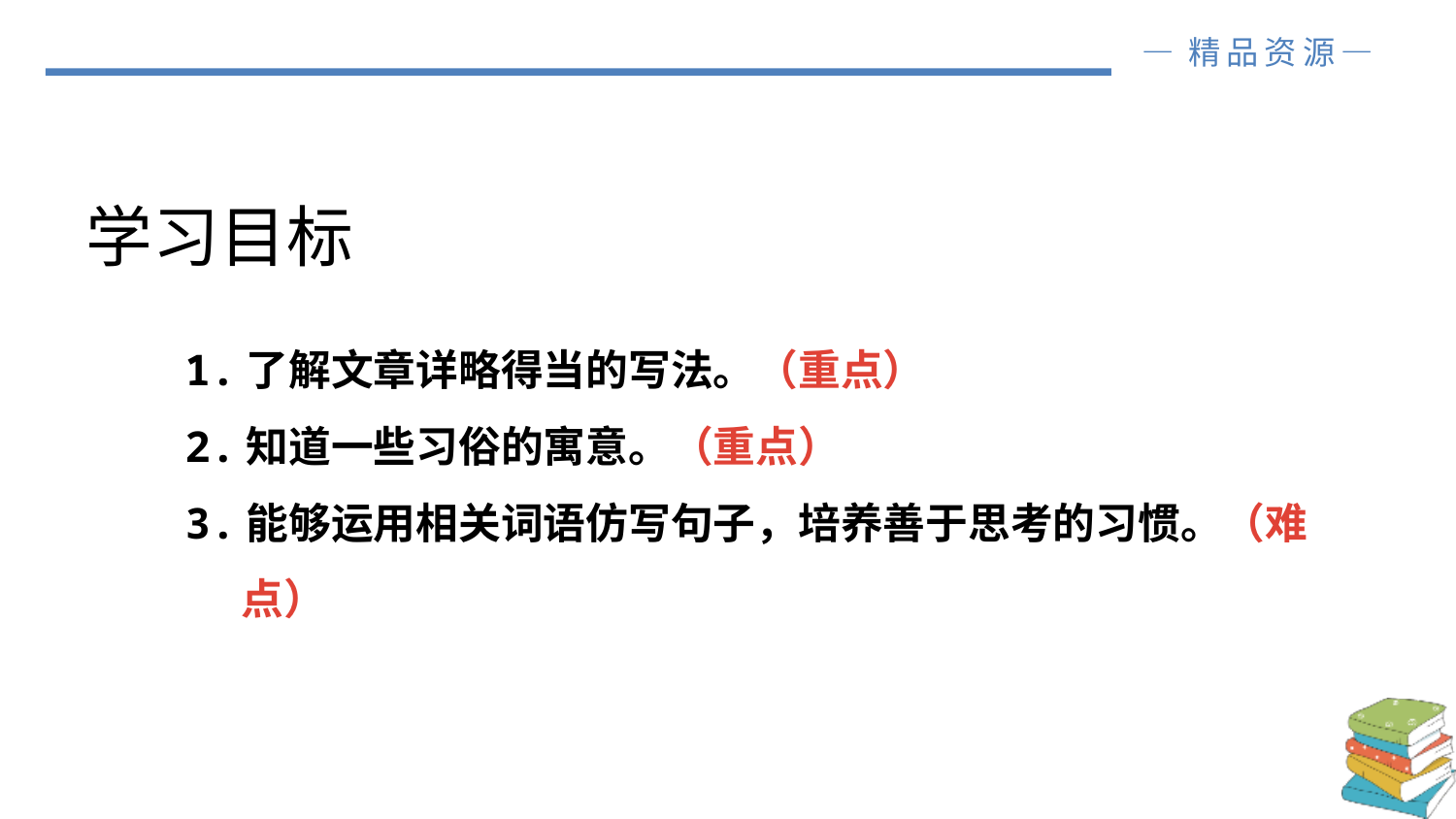

学习目标
1.了解文章详略得当的写法。（重点）
2.知道一些习俗的寓意。（重点）
3.能够运用相关词语仿写句子，培养善于思考的习惯。（难点）